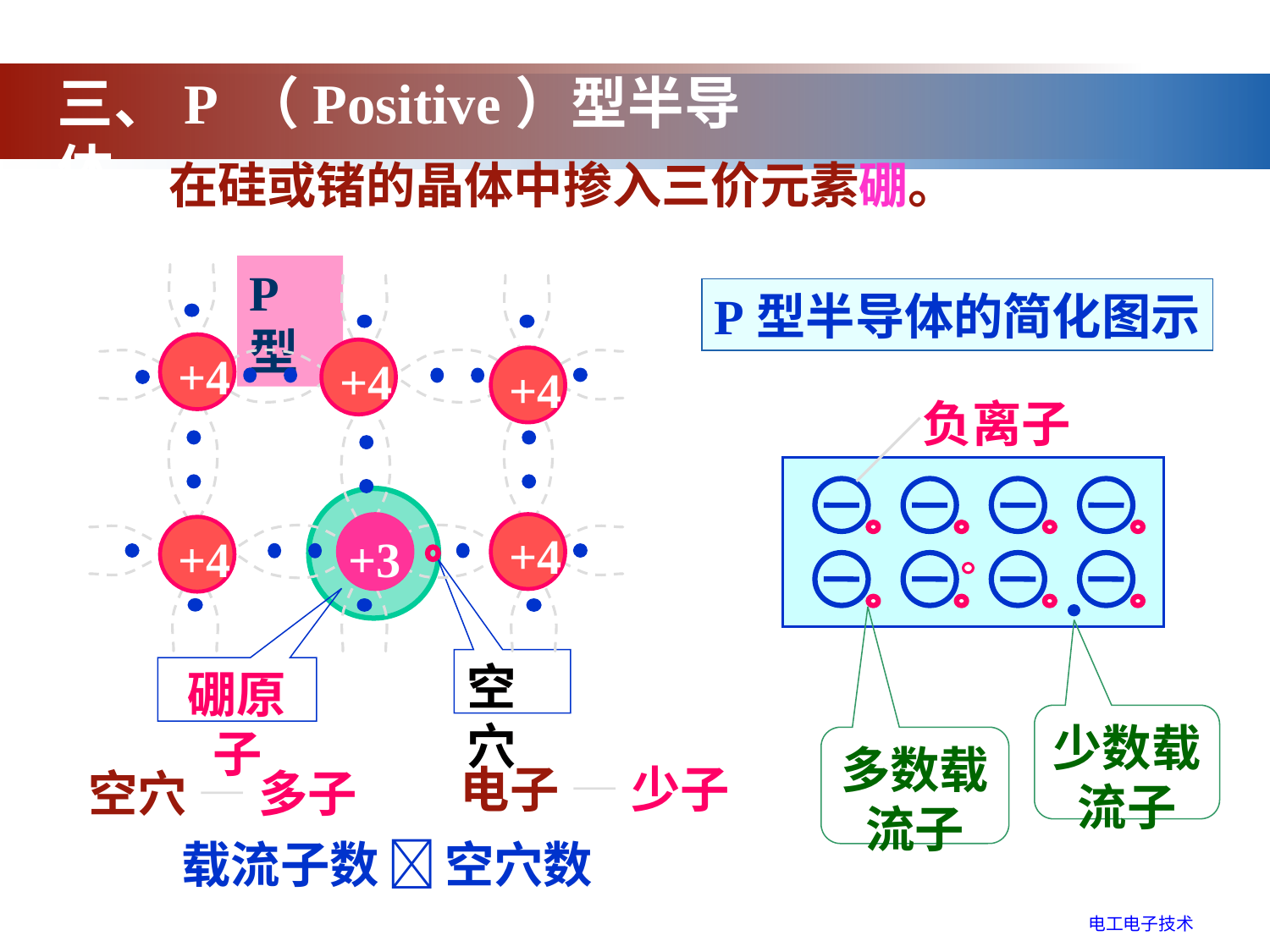

三、P （Positive）型半导体
在硅或锗的晶体中掺入三价元素硼。
P 型

+4

+4

+4

+3

+4

+4

P型半导体的简化图示
负离子

空穴

硼原子
少数载流子
多数载流子
电子 — 少子
空穴 — 多子
载流子数 ≈ 空穴数
电工电子技术